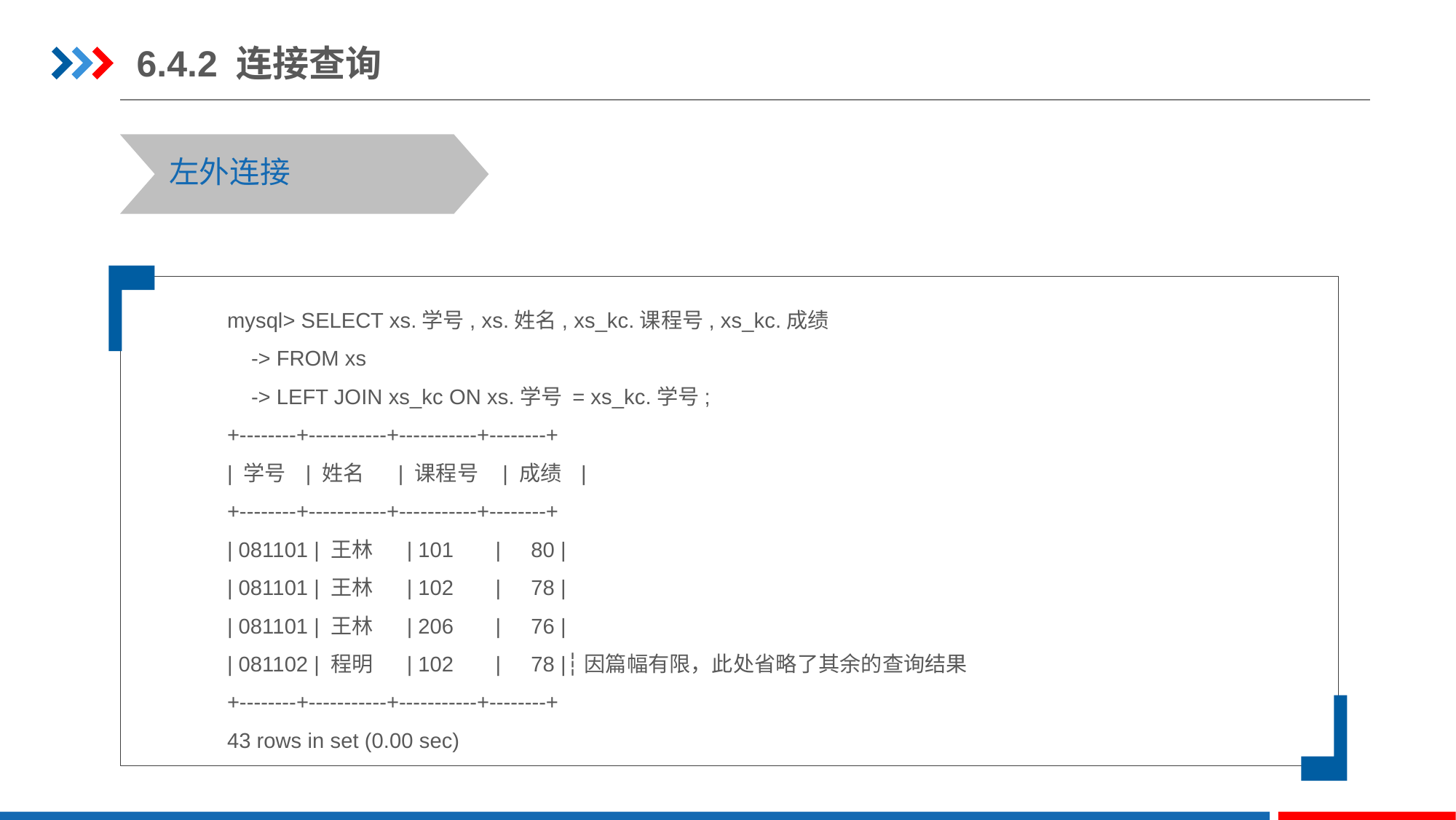

6.4.2 连接查询

左外连接

mysql> SELECT xs.学号, xs.姓名, xs_kc.课程号, xs_kc.成绩
    -> FROM xs
    -> LEFT JOIN xs_kc ON xs.学号 = xs_kc.学号;
+--------+-----------+-----------+--------+
| 学号   | 姓名      | 课程号    | 成绩   |
+--------+-----------+-----------+--------+
| 081101 | 王林      | 101       |     80 |
| 081101 | 王林      | 102       |     78 |
| 081101 | 王林      | 206       |     76 |
| 081102 | 程明      | 102       |     78 |┆因篇幅有限，此处省略了其余的查询结果
+--------+-----------+-----------+--------+
43 rows in set (0.00 sec)